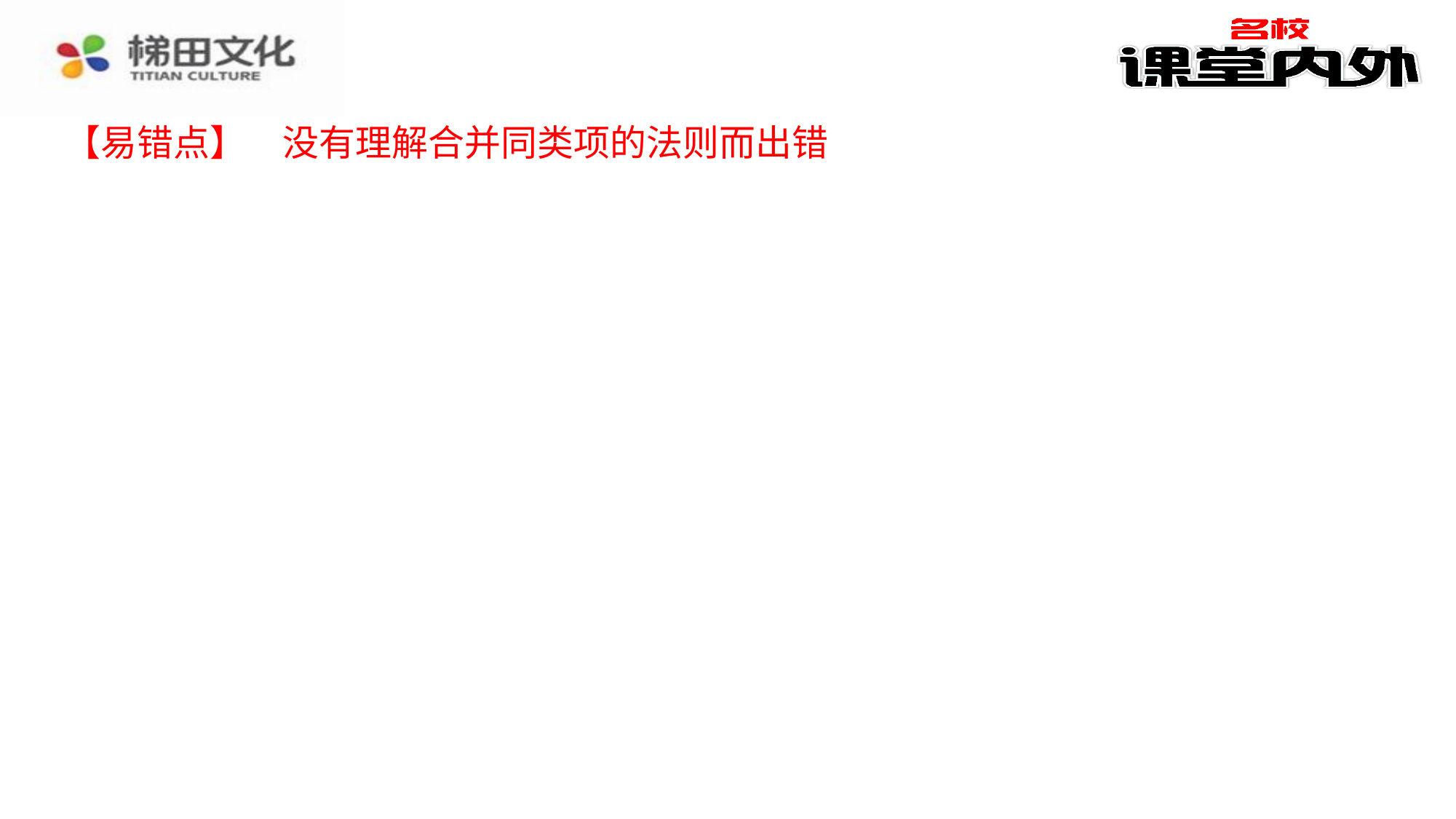

【易错点】　没有理解合并同类项的法则而出错
【易错点】　没有理解合并同类项的法则而出错